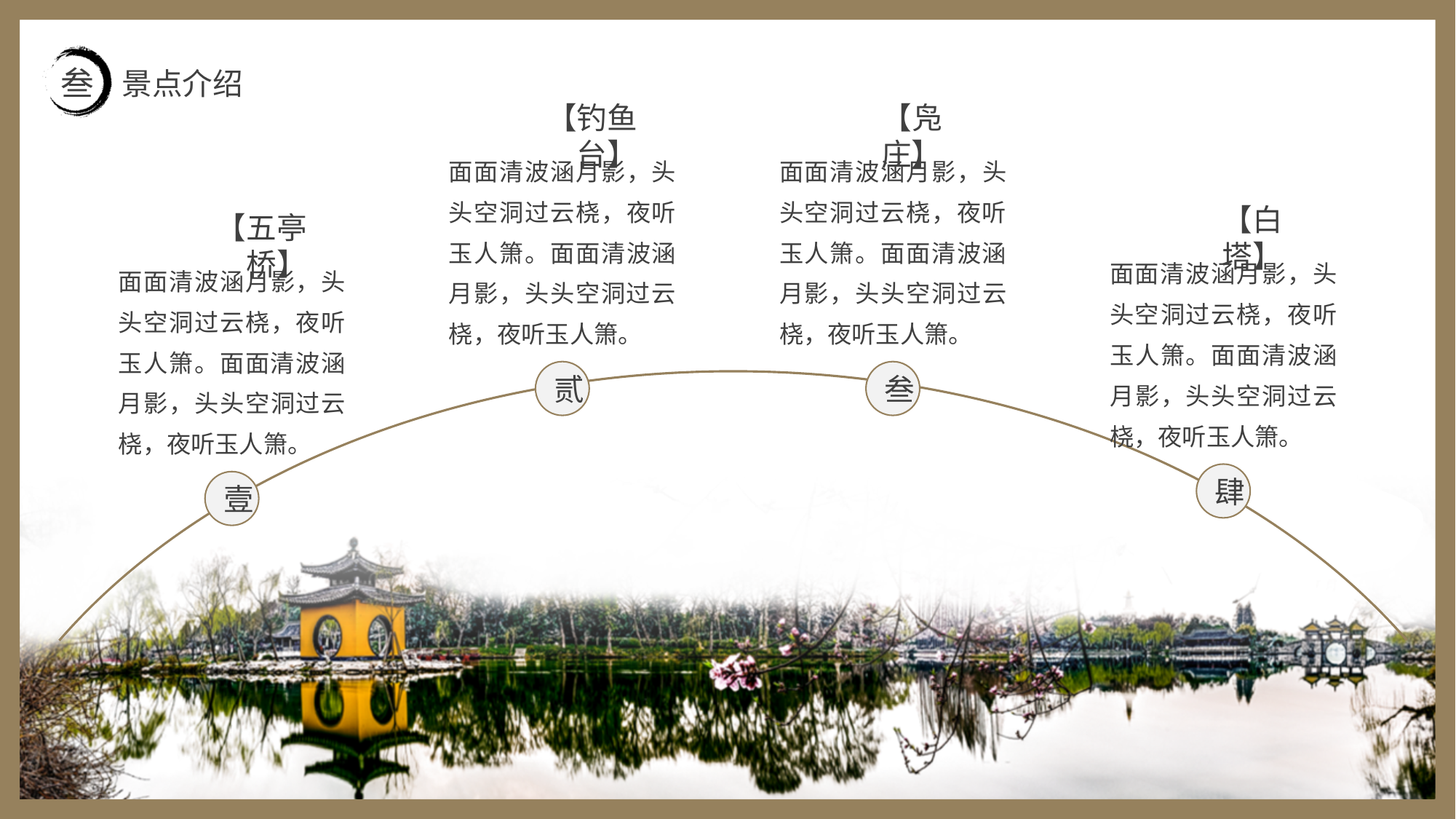

叁
景点介绍
【钓鱼台】
【凫庄】
面面清波涵月影，头头空洞过云桡，夜听玉人箫。面面清波涵月影，头头空洞过云桡，夜听玉人箫。
面面清波涵月影，头头空洞过云桡，夜听玉人箫。面面清波涵月影，头头空洞过云桡，夜听玉人箫。
【白塔】
【五亭桥】
面面清波涵月影，头头空洞过云桡，夜听玉人箫。面面清波涵月影，头头空洞过云桡，夜听玉人箫。
面面清波涵月影，头头空洞过云桡，夜听玉人箫。面面清波涵月影，头头空洞过云桡，夜听玉人箫。
贰
叁
肆
壹